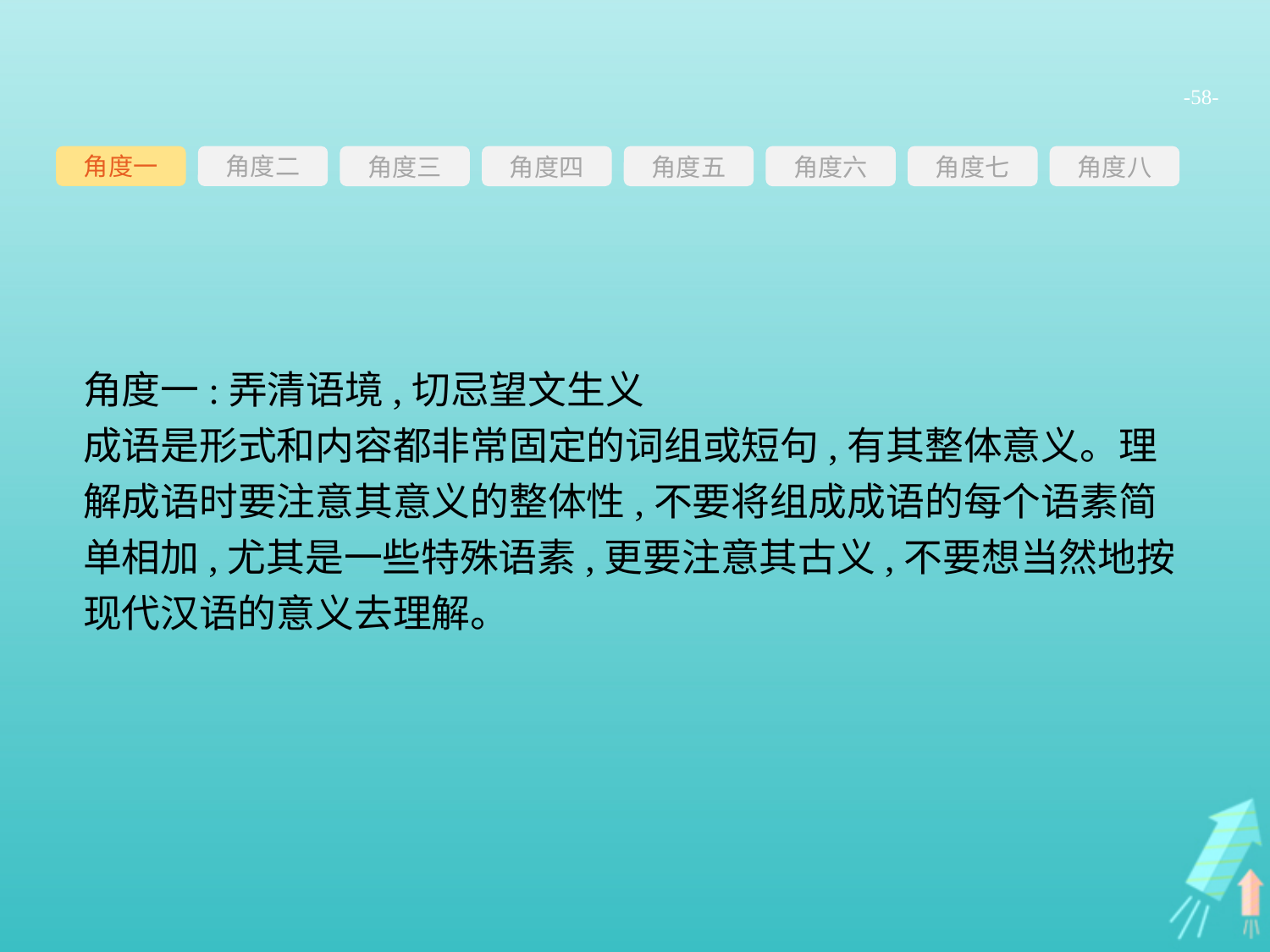

-58-
角度一
角度三
角度四
角度五
角度六
角度七
角度八
角度二
角度一:弄清语境,切忌望文生义
成语是形式和内容都非常固定的词组或短句,有其整体意义。理解成语时要注意其意义的整体性,不要将组成成语的每个语素简单相加,尤其是一些特殊语素,更要注意其古义,不要想当然地按现代汉语的意义去理解。